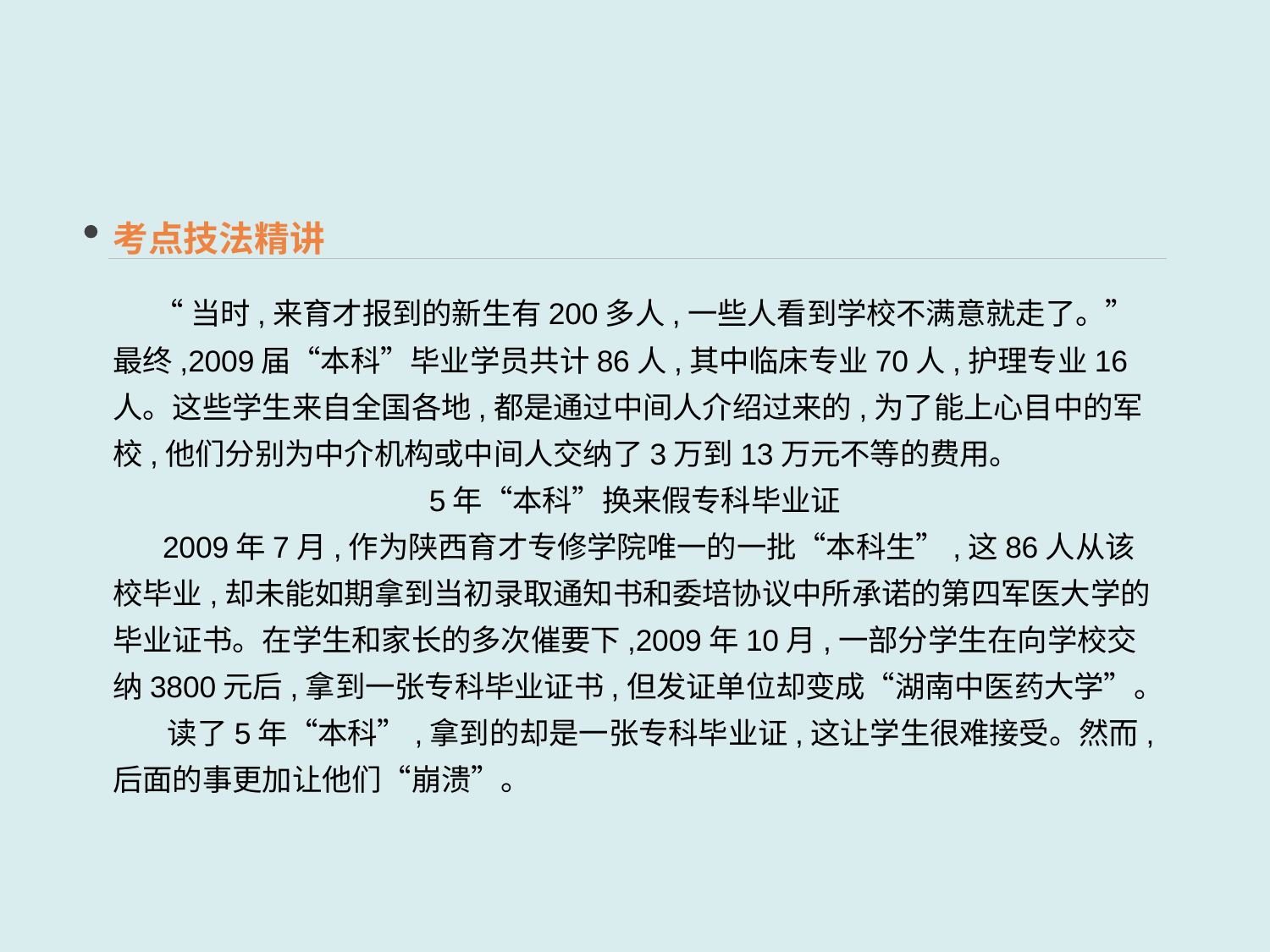

考点技法精讲

      “当时,来育才报到的新生有200多人,一些人看到学校不满意就走了。”最终,2009届“本科”毕业学员共计86人,其中临床专业70人,护理专业16人。这些学生来自全国各地,都是通过中间人介绍过来的,为了能上心目中的军校,他们分别为中介机构或中间人交纳了3万到13万元不等的费用。
5年“本科”换来假专科毕业证
      2009年7月,作为陕西育才专修学院唯一的一批“本科生”,这86人从该校毕业,却未能如期拿到当初录取通知书和委培协议中所承诺的第四军医大学的毕业证书。在学生和家长的多次催要下,2009年10月,一部分学生在向学校交纳3800元后,拿到一张专科毕业证书,但发证单位却变成“湖南中医药大学”。
       读了5年“本科”,拿到的却是一张专科毕业证,这让学生很难接受。然而,后面的事更加让他们“崩溃”。